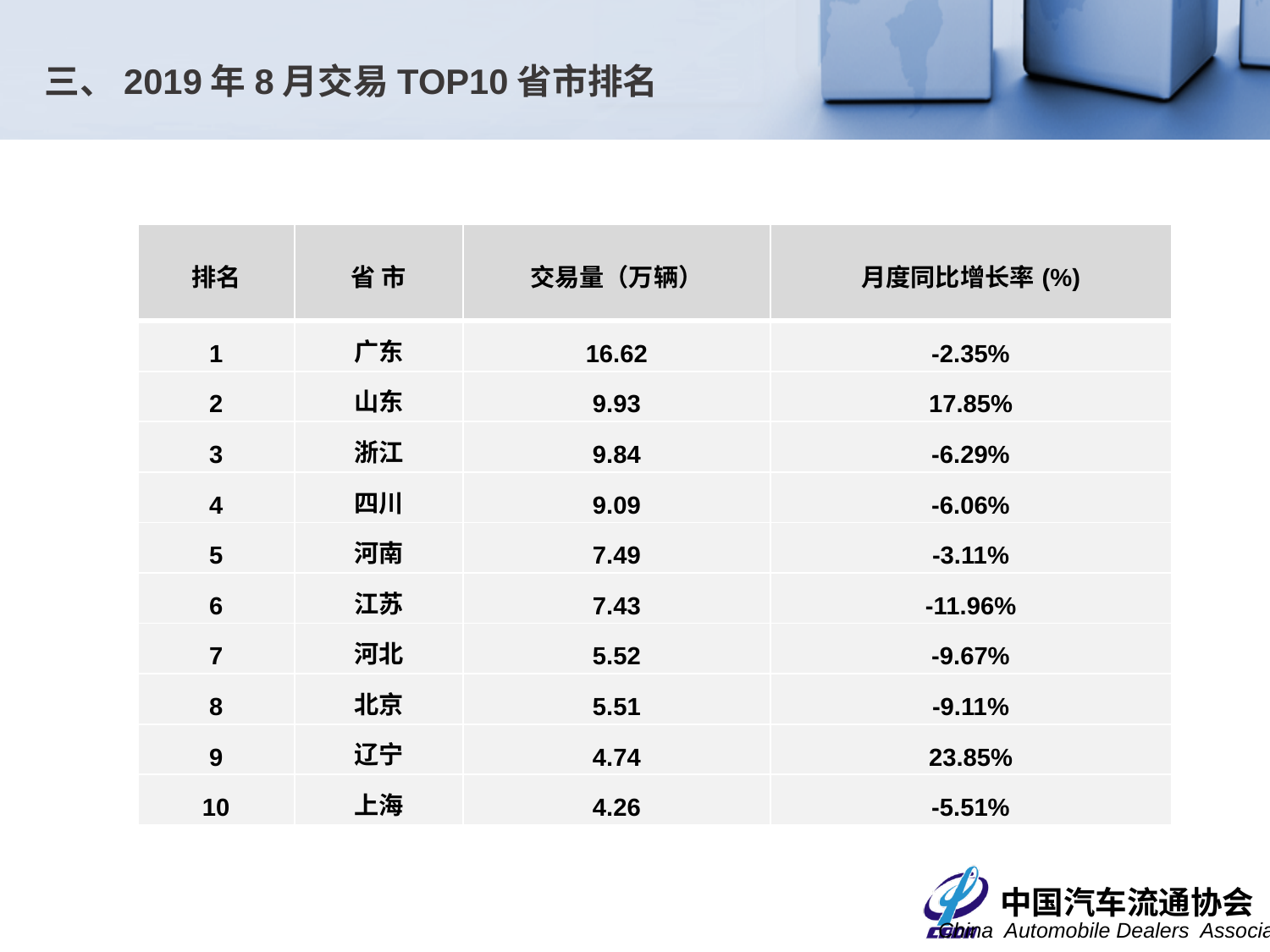

三、2019年8月交易TOP10省市排名
| 排名 | 省 市 | 交易量（万辆） | 月度同比增长率(%) |
| --- | --- | --- | --- |
| 1 | 广东 | 16.62 | -2.35% |
| 2 | 山东 | 9.93 | 17.85% |
| 3 | 浙江 | 9.84 | -6.29% |
| 4 | 四川 | 9.09 | -6.06% |
| 5 | 河南 | 7.49 | -3.11% |
| 6 | 江苏 | 7.43 | -11.96% |
| 7 | 河北 | 5.52 | -9.67% |
| 8 | 北京 | 5.51 | -9.11% |
| 9 | 辽宁 | 4.74 | 23.85% |
| 10 | 上海 | 4.26 | -5.51% |